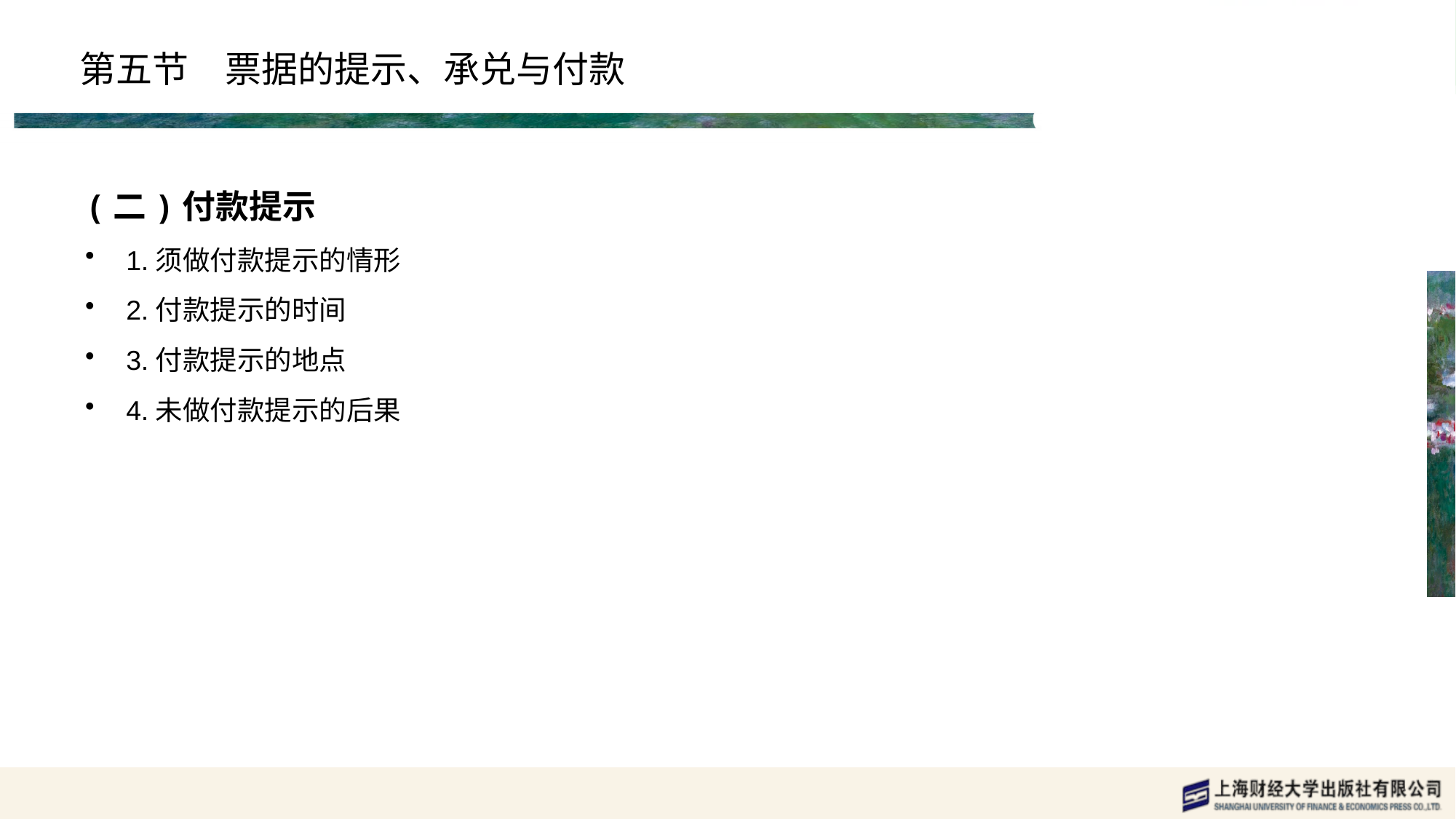

# 第五节　票据的提示、承兑与付款
(二)付款提示
1.须做付款提示的情形
2.付款提示的时间
3.付款提示的地点
4.未做付款提示的后果